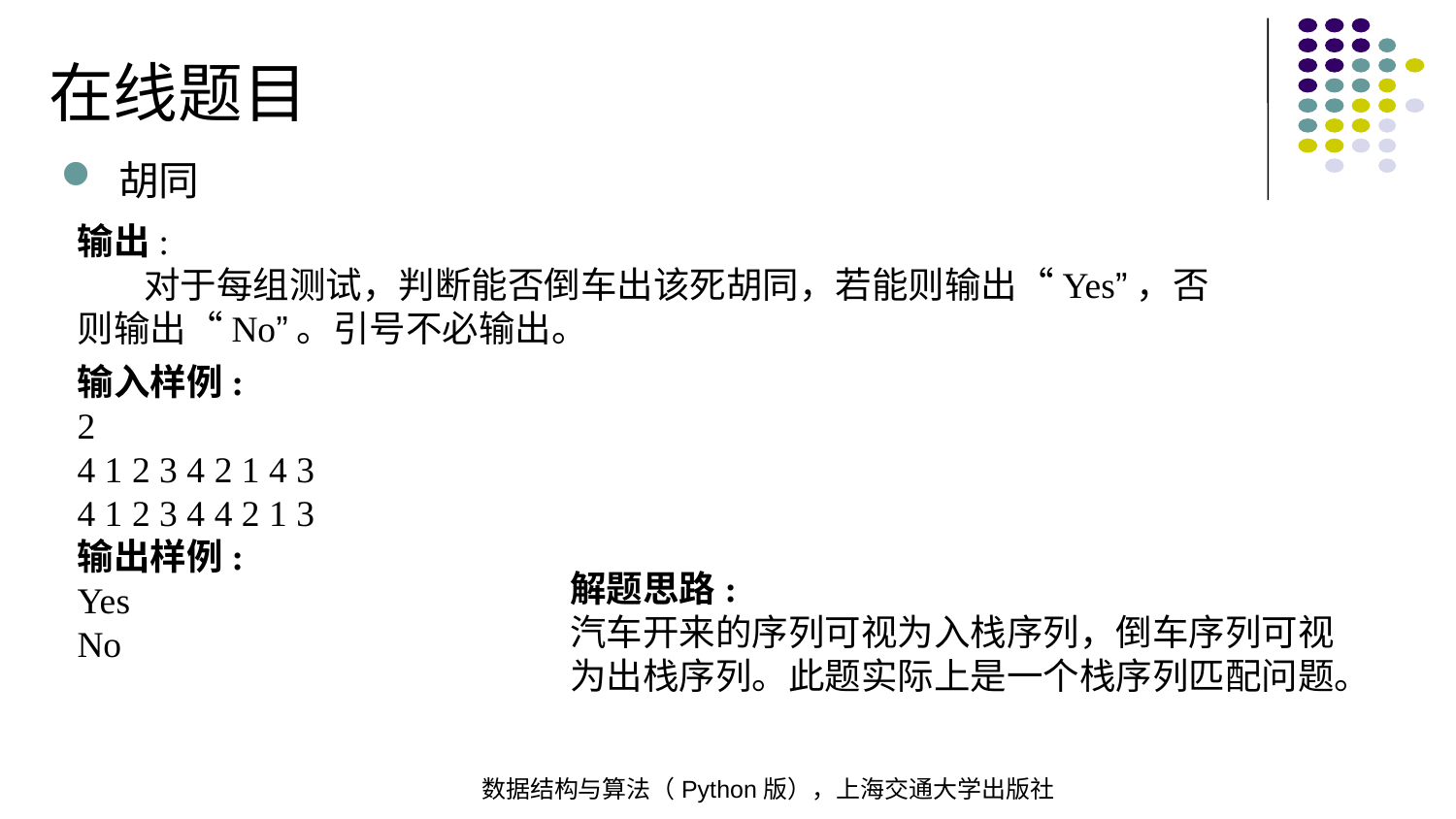

在线题目
胡同
输出:
       对于每组测试，判断能否倒车出该死胡同，若能则输出“Yes”，否则输出“No”。引号不必输出。
输入样例:
2
4 1 2 3 4 2 1 4 3
4 1 2 3 4 4 2 1 3
输出样例:
Yes
No
解题思路:
汽车开来的序列可视为入栈序列，倒车序列可视为出栈序列。此题实际上是一个栈序列匹配问题。